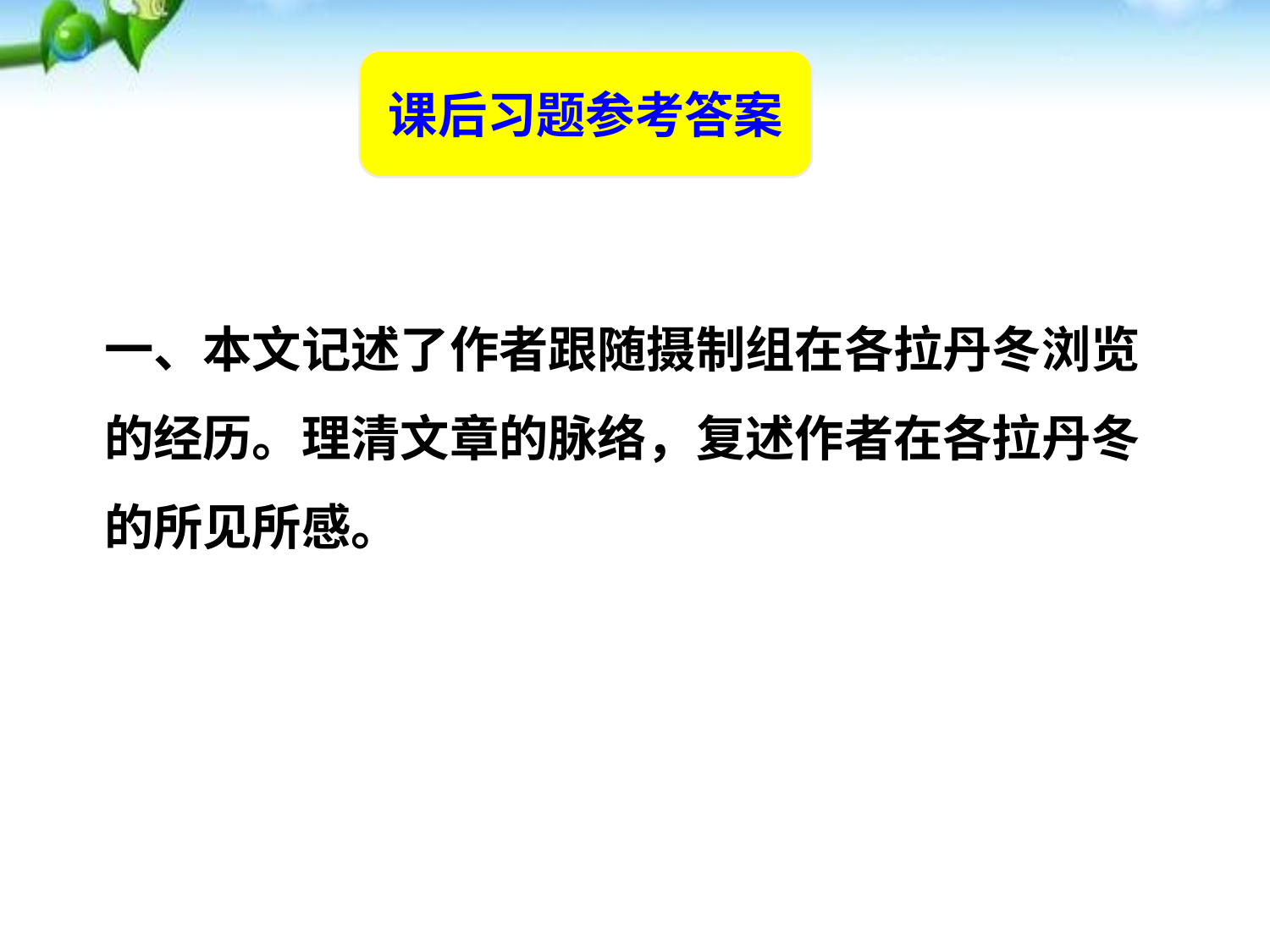

课后习题参考答案
一、本文记述了作者跟随摄制组在各拉丹冬浏览的经历。理清文章的脉络，复述作者在各拉丹冬的所见所感。